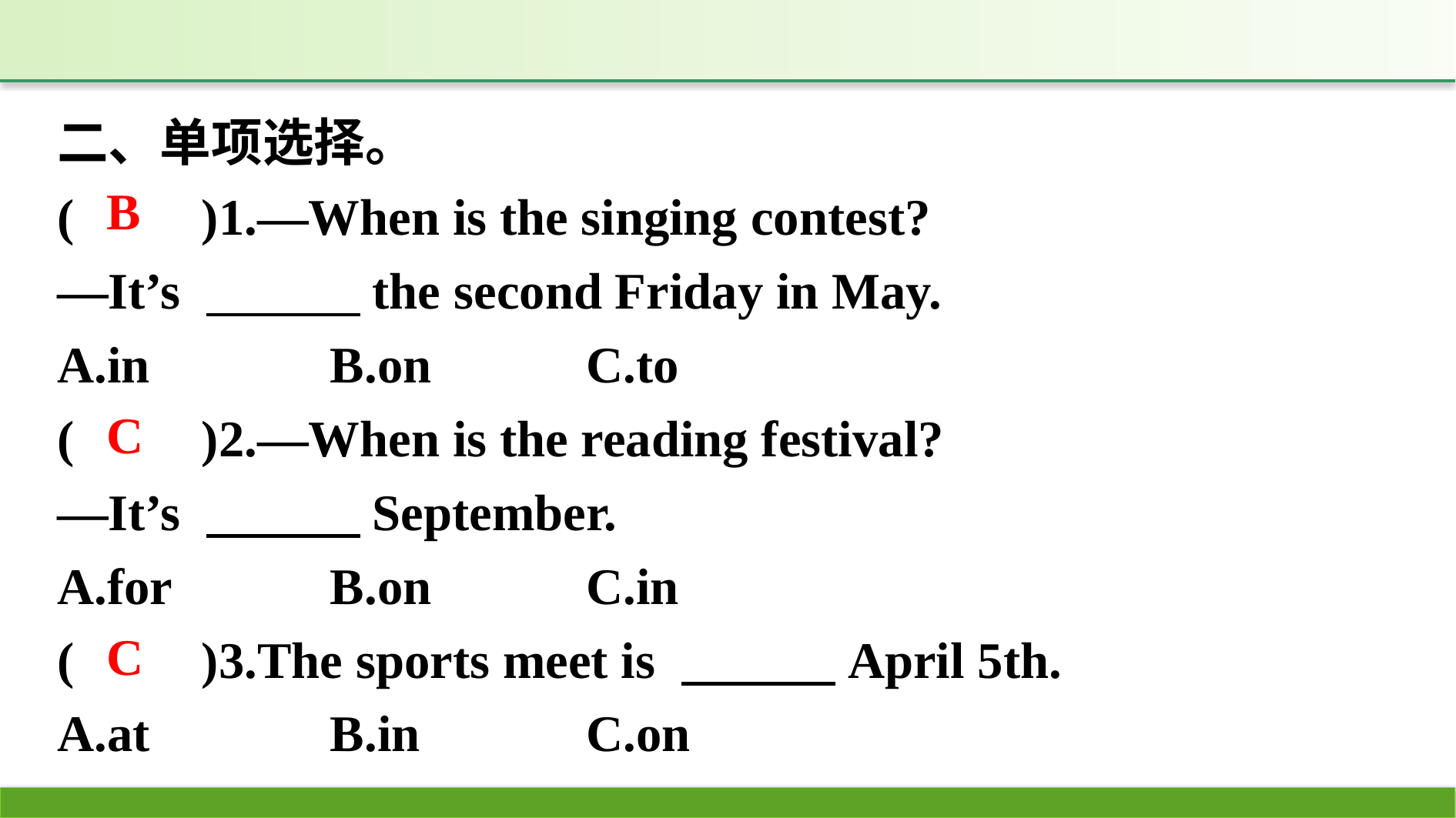

二、单项选择。
(　　)1.—When is the singing contest?
—It’s 　　　the second Friday in May.
A.in		B.on		C.to
(　　)2.—When is the reading festival?
—It’s 　　　September.
A.for		B.on		C.in
(　　)3.The sports meet is 　　　April 5th.
A.at		B.in		C.on
B
C
C